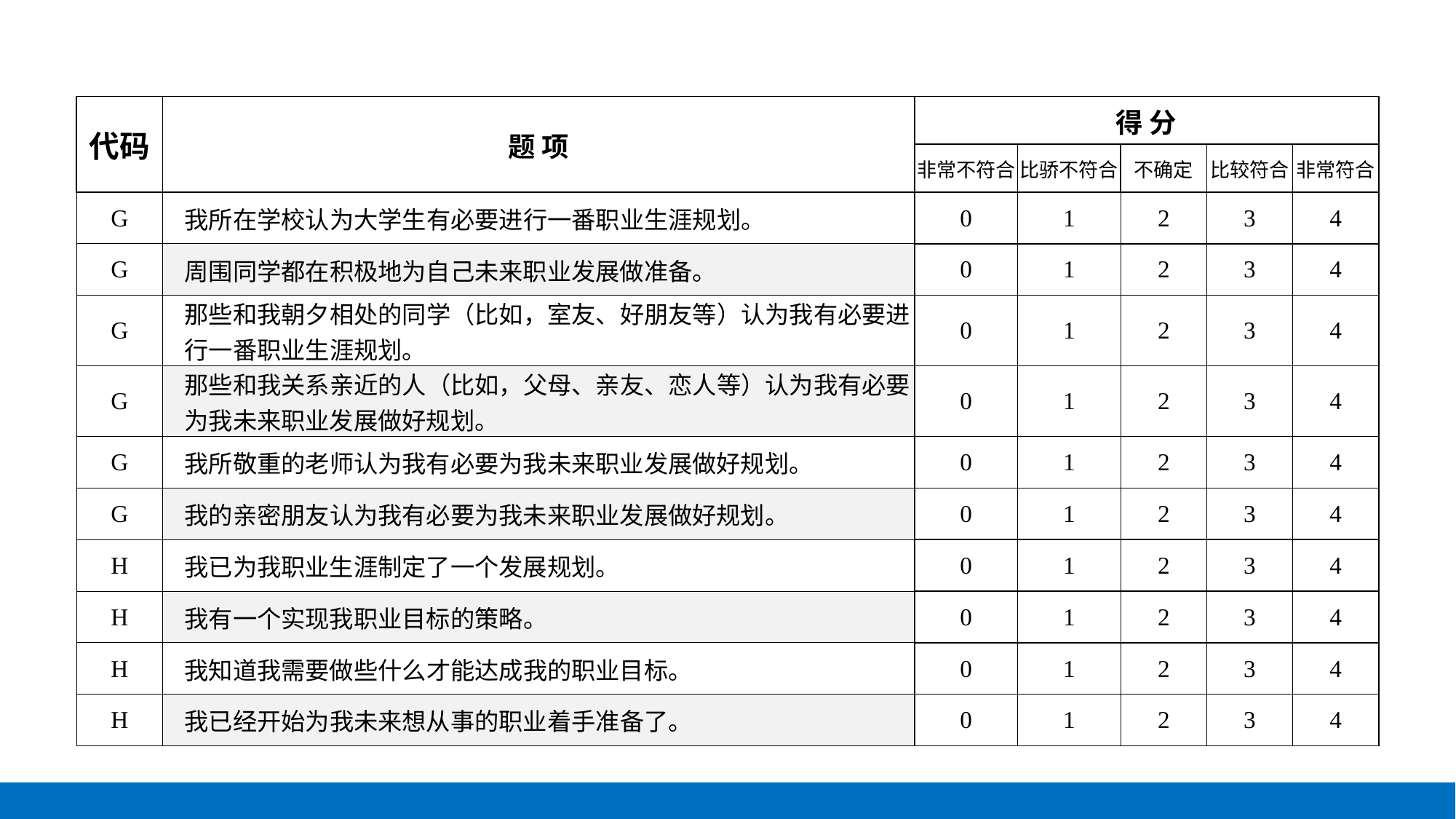

| 代码 | 题 项 | 得 分 |  |  |  |  |
| --- | --- | --- | --- | --- | --- | --- |
|  |  | 非常不符合 | 比骄不符合 | 不确定 | 比较符合 | 非常符合 |
| G | 我所在学校认为大学生有必要进行一番职业生涯规划。 | 0 | 1 | 2 | 3 | 4 |
| G | 周围同学都在积极地为自己未来职业发展做准备。 | 0 | 1 | 2 | 3 | 4 |
| G | 那些和我朝夕相处的同学（比如，室友、好朋友等）认为我有必要进行一番职业生涯规划。 | 0 | 1 | 2 | 3 | 4 |
| G | 那些和我关系亲近的人（比如，父母、亲友、恋人等）认为我有必要为我未来职业发展做好规划。 | 0 | 1 | 2 | 3 | 4 |
| G | 我所敬重的老师认为我有必要为我未来职业发展做好规划。 | 0 | 1 | 2 | 3 | 4 |
| G | 我的亲密朋友认为我有必要为我未来职业发展做好规划。 | 0 | 1 | 2 | 3 | 4 |
| H | 我已为我职业生涯制定了一个发展规划。 | 0 | 1 | 2 | 3 | 4 |
| H | 我有一个实现我职业目标的策略。 | 0 | 1 | 2 | 3 | 4 |
| H | 我知道我需要做些什么才能达成我的职业目标。 | 0 | 1 | 2 | 3 | 4 |
| H | 我已经开始为我未来想从事的职业着手准备了。 | 0 | 1 | 2 | 3 | 4 |